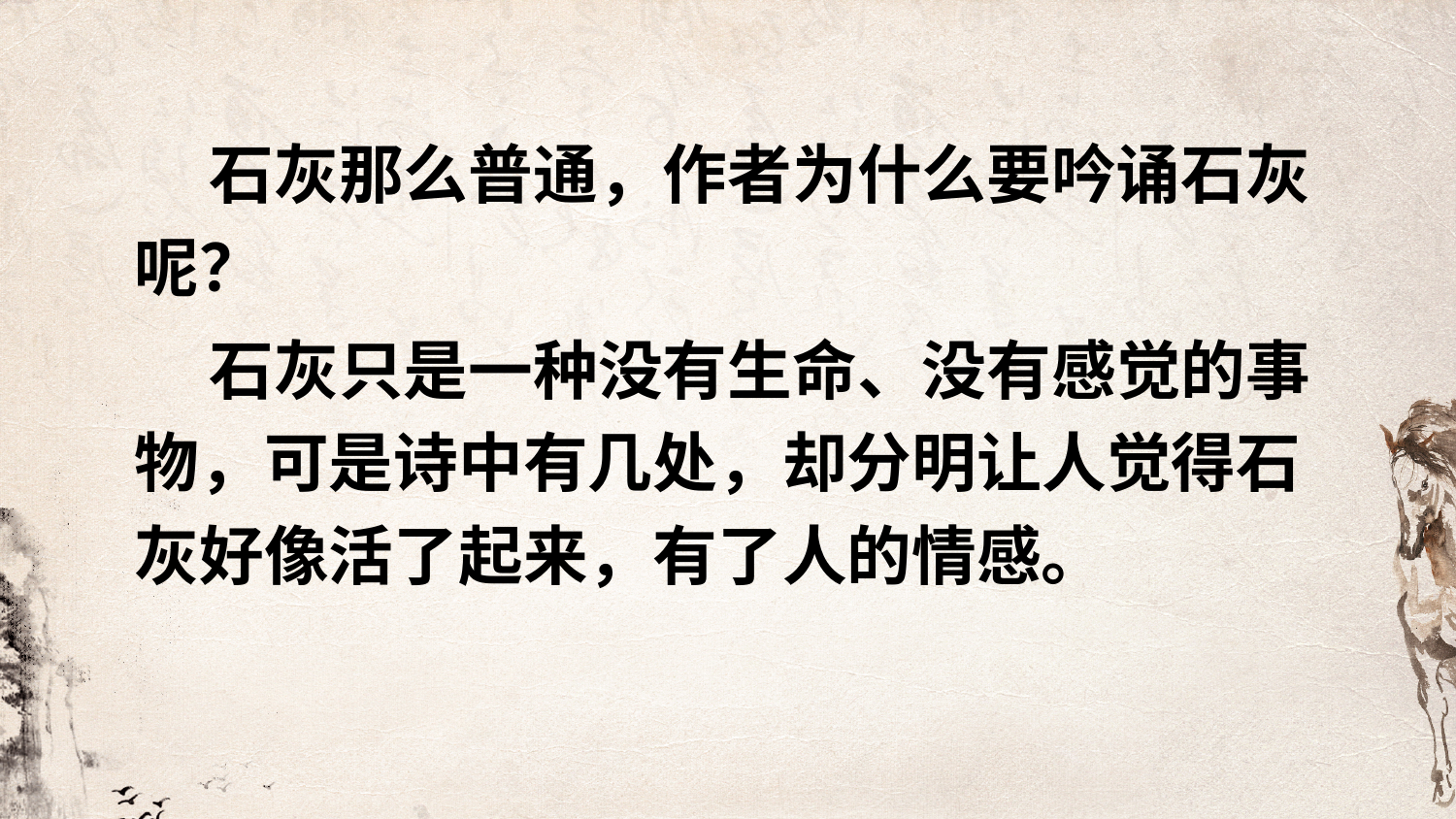

石灰那么普通，作者为什么要吟诵石灰呢？
    石灰只是一种没有生命、没有感觉的事物，可是诗中有几处，却分明让人觉得石灰好像活了起来，有了人的情感。